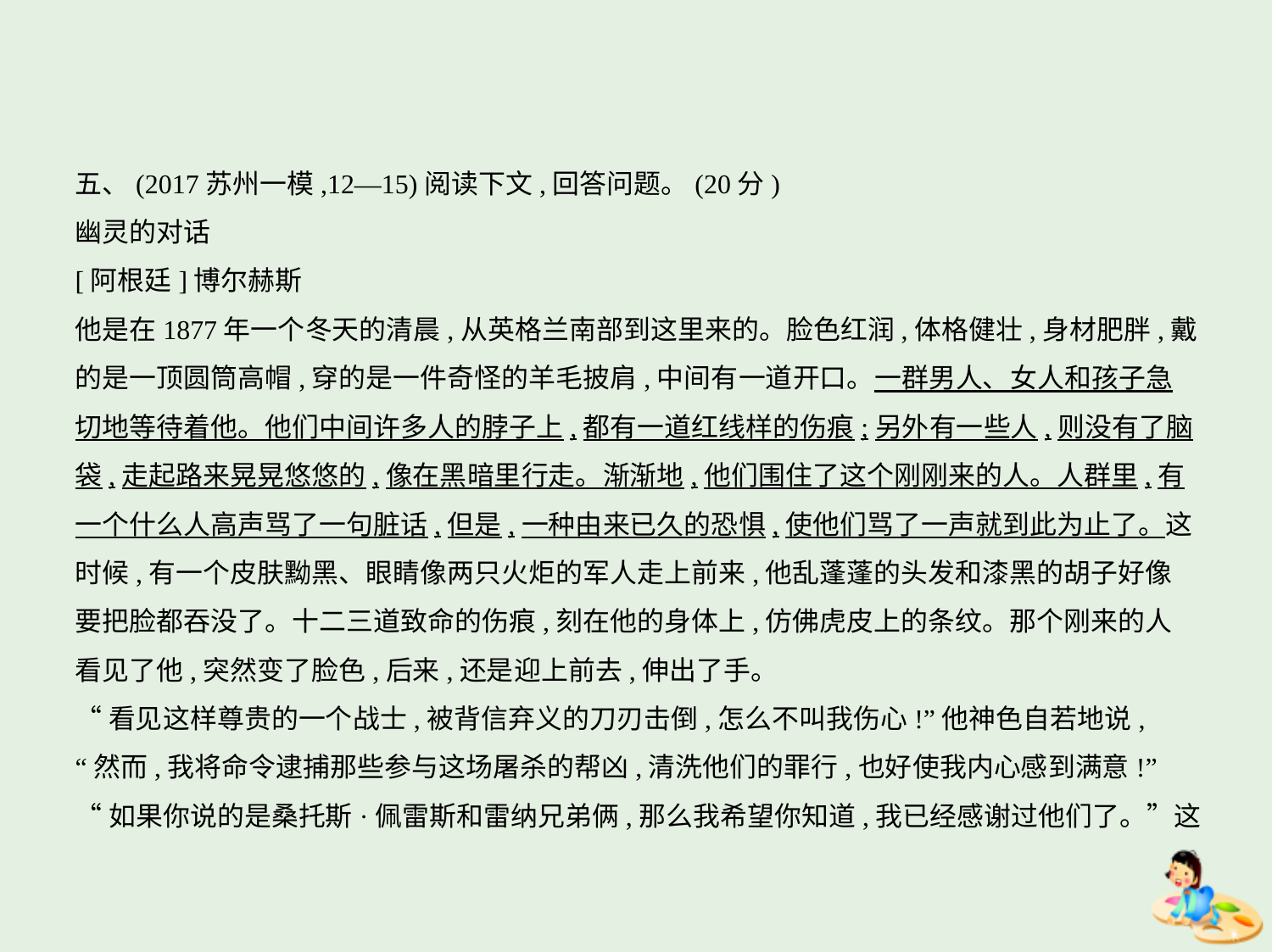

五、(2017苏州一模,12—15)阅读下文,回答问题。(20分)
幽灵的对话
[阿根廷]博尔赫斯
他是在1877年一个冬天的清晨,从英格兰南部到这里来的。脸色红润,体格健壮,身材肥胖,戴
的是一顶圆筒高帽,穿的是一件奇怪的羊毛披肩,中间有一道开口。一群男人、女人和孩子急
切地等待着他。他们中间许多人的脖子上,都有一道红线样的伤痕;另外有一些人,则没有了脑
袋,走起路来晃晃悠悠的,像在黑暗里行走。渐渐地,他们围住了这个刚刚来的人。人群里,有
一个什么人高声骂了一句脏话,但是,一种由来已久的恐惧,使他们骂了一声就到此为止了。这
时候,有一个皮肤黝黑、眼睛像两只火炬的军人走上前来,他乱蓬蓬的头发和漆黑的胡子好像
要把脸都吞没了。十二三道致命的伤痕,刻在他的身体上,仿佛虎皮上的条纹。那个刚来的人
看见了他,突然变了脸色,后来,还是迎上前去,伸出了手。
“看见这样尊贵的一个战士,被背信弃义的刀刃击倒,怎么不叫我伤心!”他神色自若地说,
“然而,我将命令逮捕那些参与这场屠杀的帮凶,清洗他们的罪行,也好使我内心感到满意!”
“如果你说的是桑托斯·佩雷斯和雷纳兄弟俩,那么我希望你知道,我已经感谢过他们了。”这